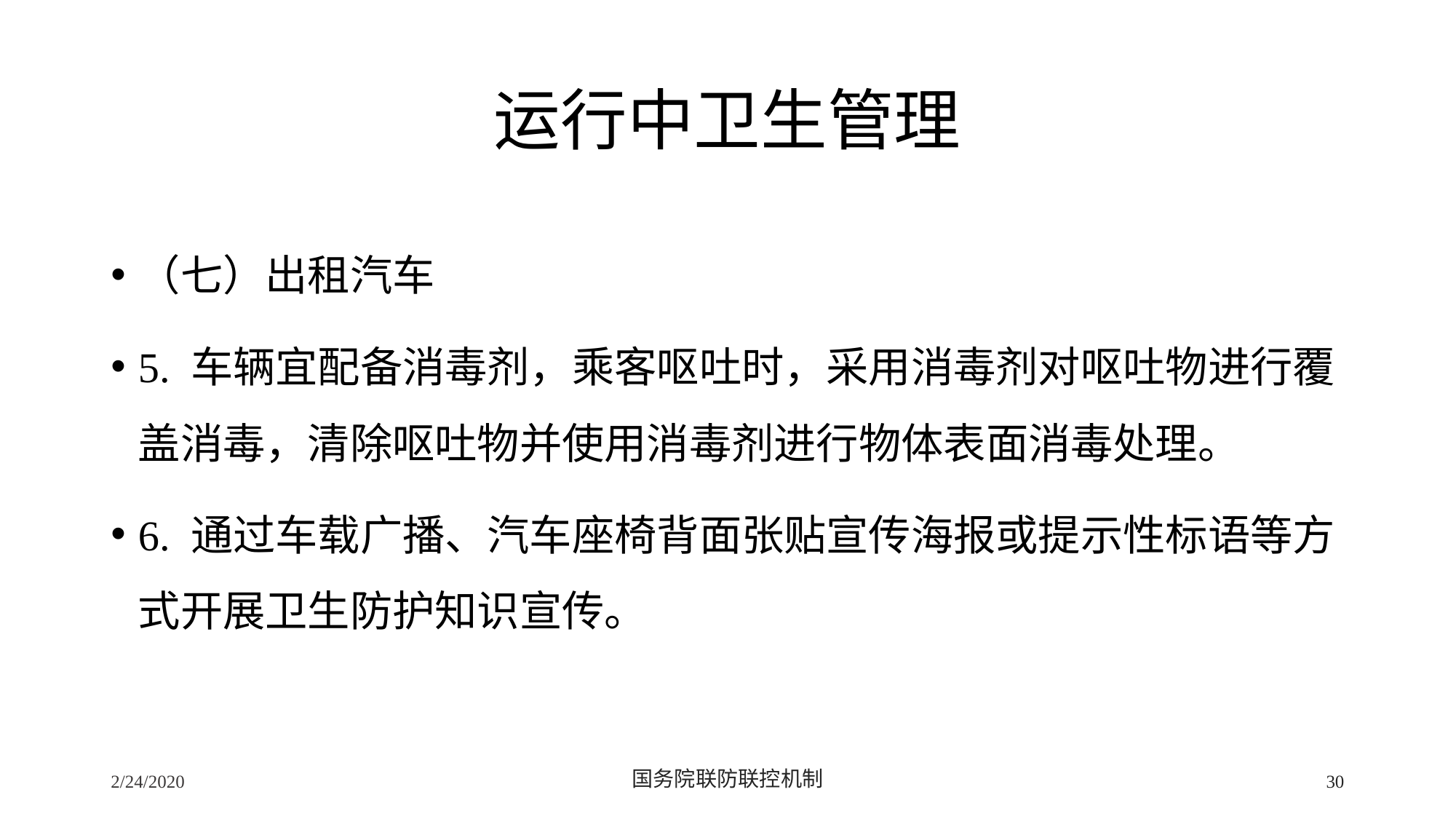

# 运行中卫生管理
（七）出租汽车
5. 车辆宜配备消毒剂，乘客呕吐时，采用消毒剂对呕吐物进行覆盖消毒，清除呕吐物并使用消毒剂进行物体表面消毒处理。
6. 通过车载广播、汽车座椅背面张贴宣传海报或提示性标语等方式开展卫生防护知识宣传。
2/24/2020
国务院联防联控机制
30